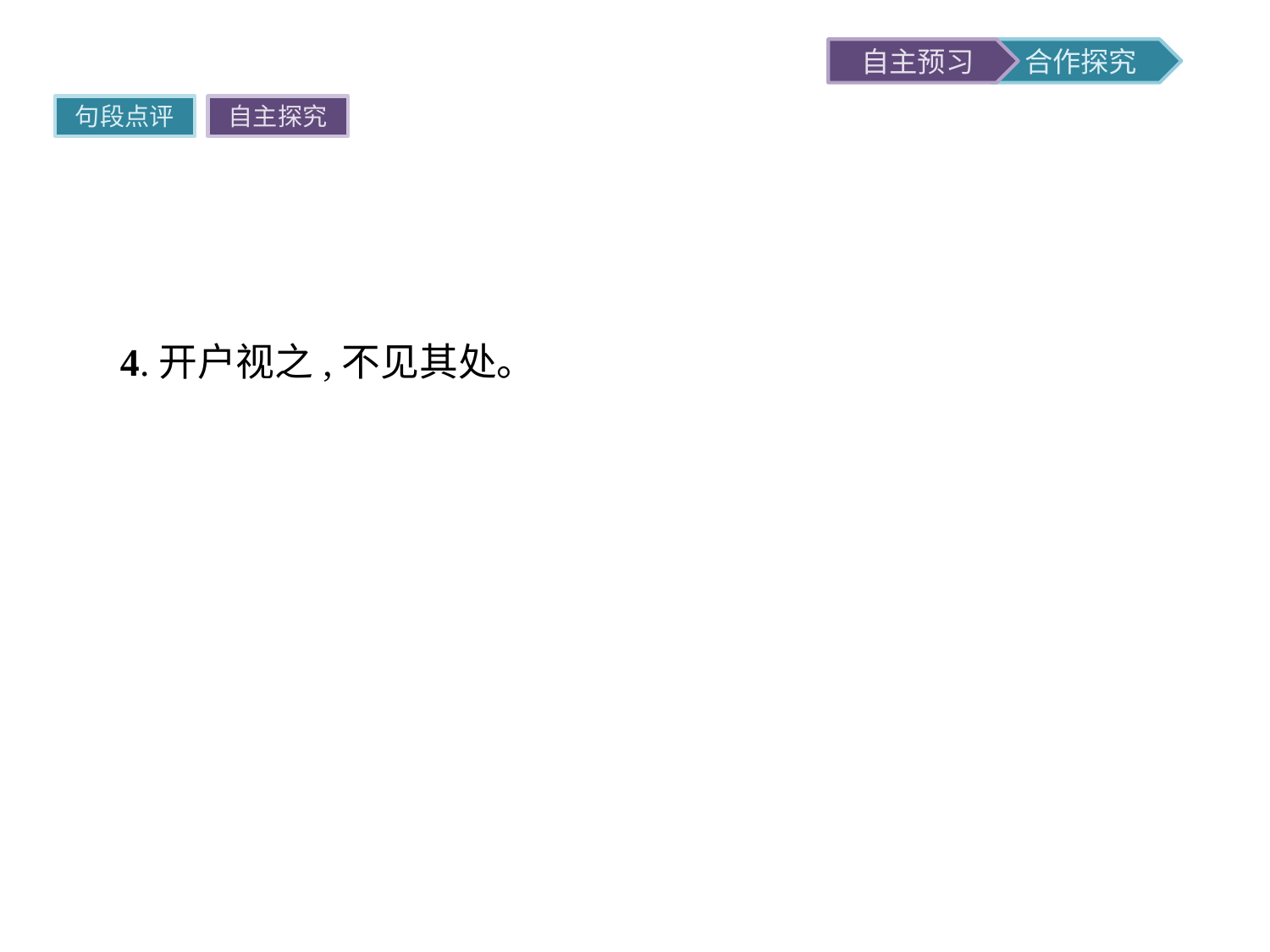

句段点评
自主探究
4.开户视之,不见其处。
翻译开门一看,却看不到他在什么地方。
点评文章以浪漫的梦境收束全文。所谓道士化鹤的故事出于“羽化”的游仙思想。作者有此幻想又觉其虚无,反映了他在出世和入世问题上的矛盾心情。最后八个字表露出作者内心的迷茫,内涵极为丰富。